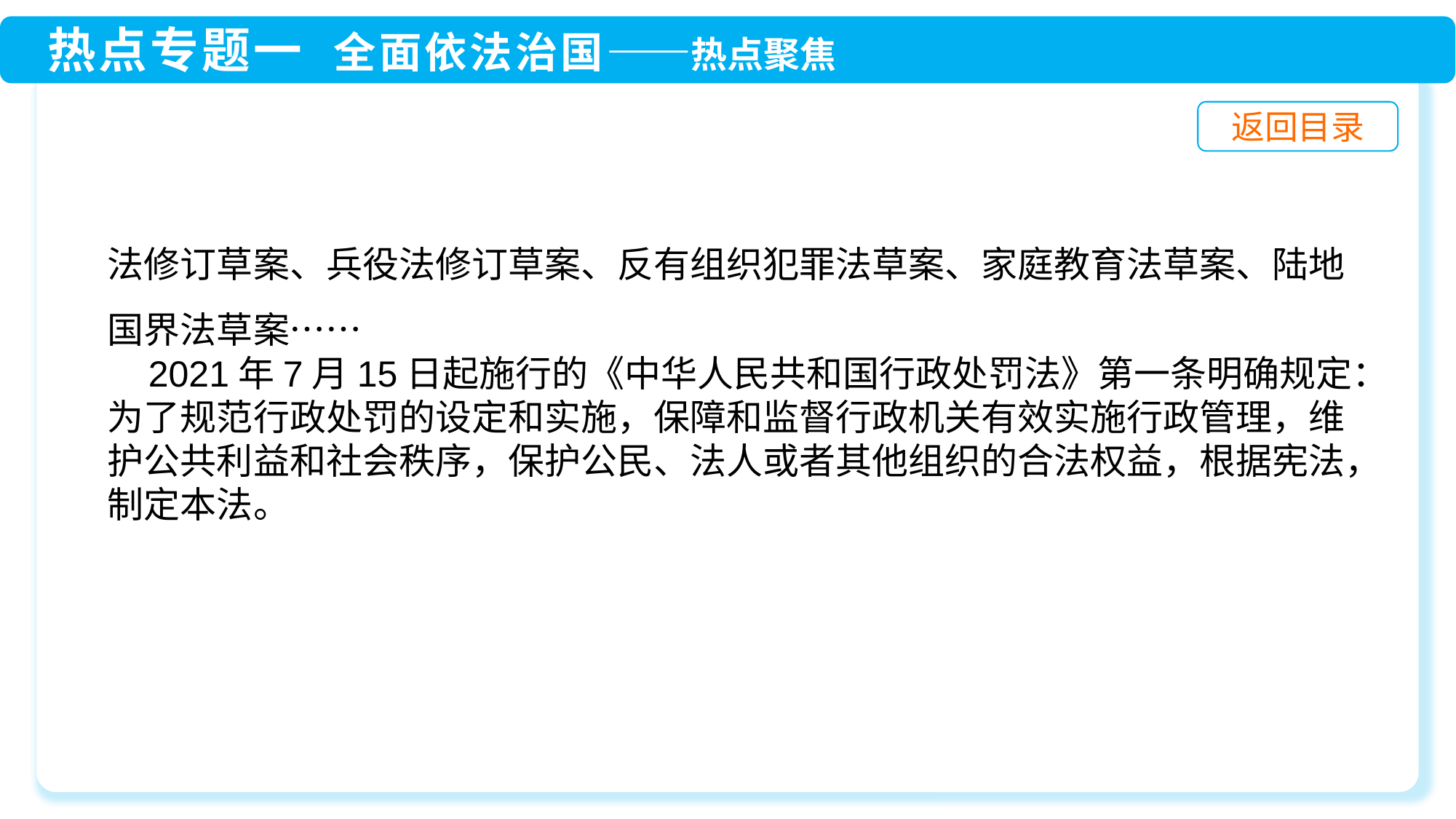

法修订草案、兵役法修订草案、反有组织犯罪法草案、家庭教育法草案、陆地国界法草案……
    2021年7月15日起施行的《中华人民共和国行政处罚法》第一条明确规定：为了规范行政处罚的设定和实施，保障和监督行政机关有效实施行政管理，维护公共利益和社会秩序，保护公民、法人或者其他组织的合法权益，根据宪法，制定本法。